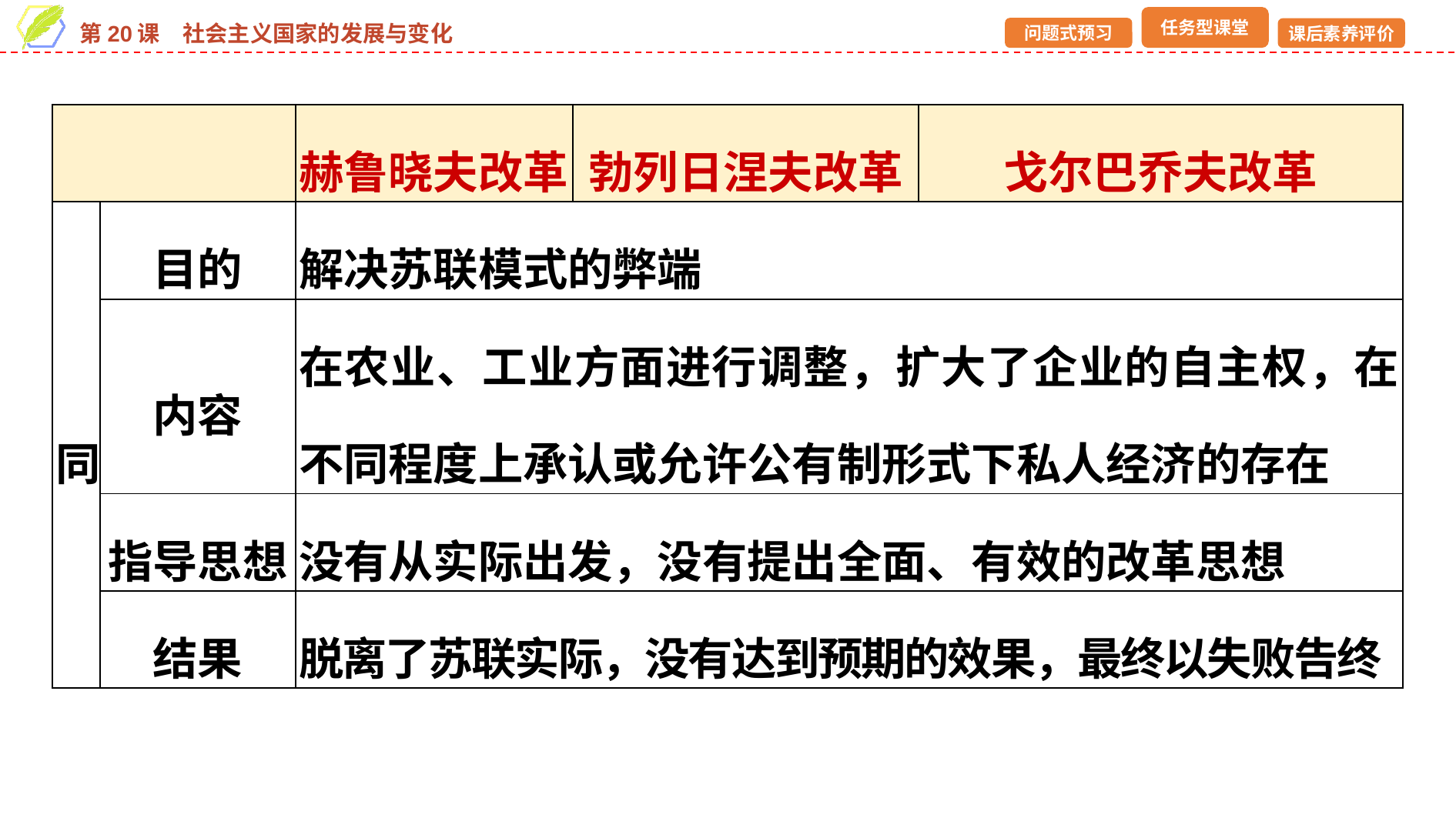

|  |  | 赫鲁晓夫改革 | 勃列日涅夫改革 | 戈尔巴乔夫改革 |
| --- | --- | --- | --- | --- |
| 同 | 目的 | 解决苏联模式的弊端 |  |  |
|  | 内容 | 在农业、工业方面进行调整，扩大了企业的自主权，在不同程度上承认或允许公有制形式下私人经济的存在 |  |  |
|  | 指导思想 | 没有从实际出发，没有提出全面、有效的改革思想 |  |  |
|  | 结果 | 脱离了苏联实际，没有达到预期的效果，最终以失败告终 |  |  |